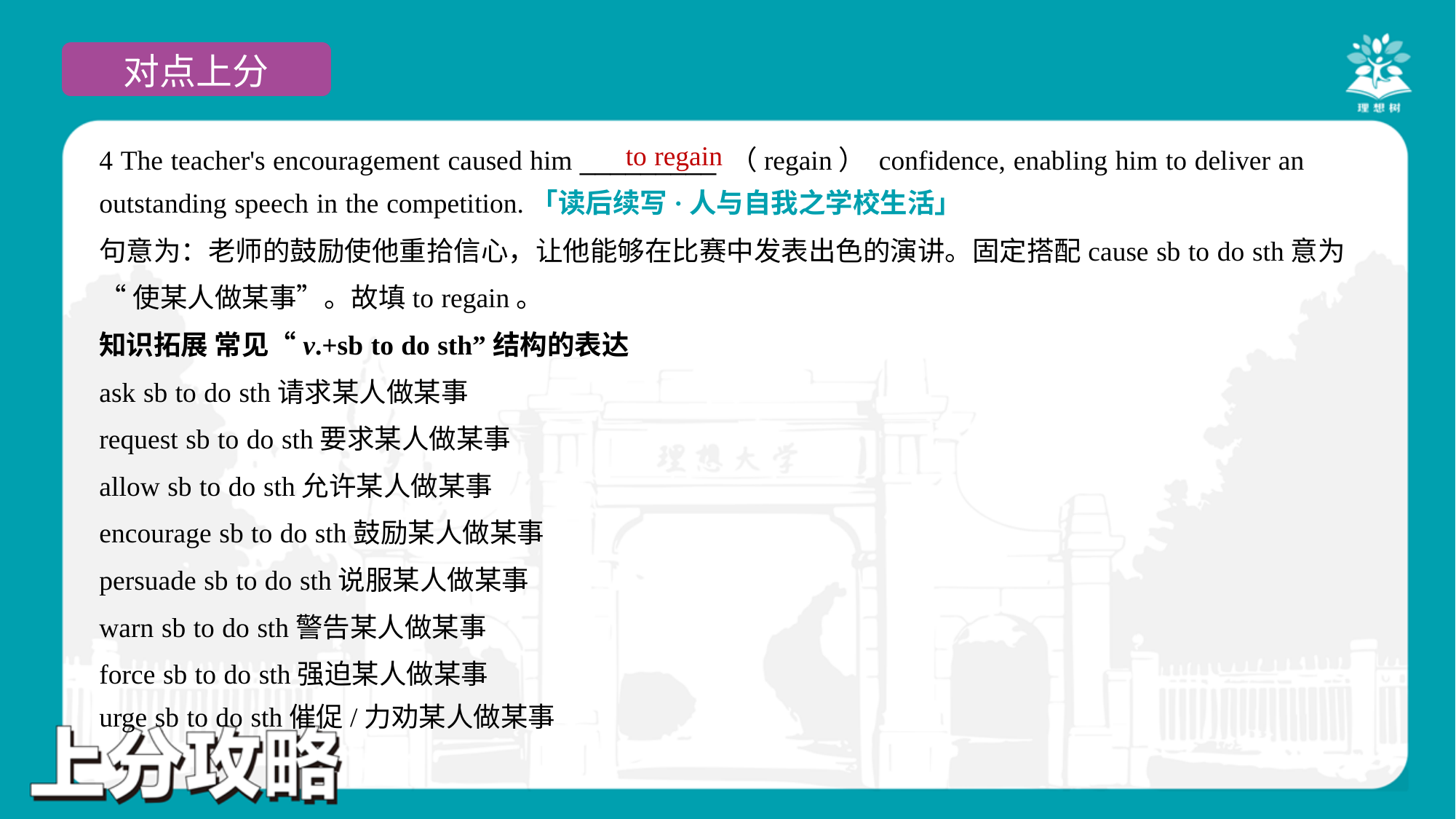

to regain
4 The teacher's encouragement caused him _________ （regain） confidence, enabling him to deliver an
outstanding speech in the competition.「读后续写·人与自我之学校生活」
句意为：老师的鼓励使他重拾信心，让他能够在比赛中发表出色的演讲。固定搭配cause sb to do sth意为
“使某人做某事”。故填to regain。
知识拓展 常见“v.+sb to do sth”结构的表达
ask sb to do sth请求某人做某事
request sb to do sth要求某人做某事
allow sb to do sth允许某人做某事
encourage sb to do sth鼓励某人做某事
persuade sb to do sth说服某人做某事
warn sb to do sth警告某人做某事
force sb to do sth强迫某人做某事
urge sb to do sth催促/力劝某人做某事